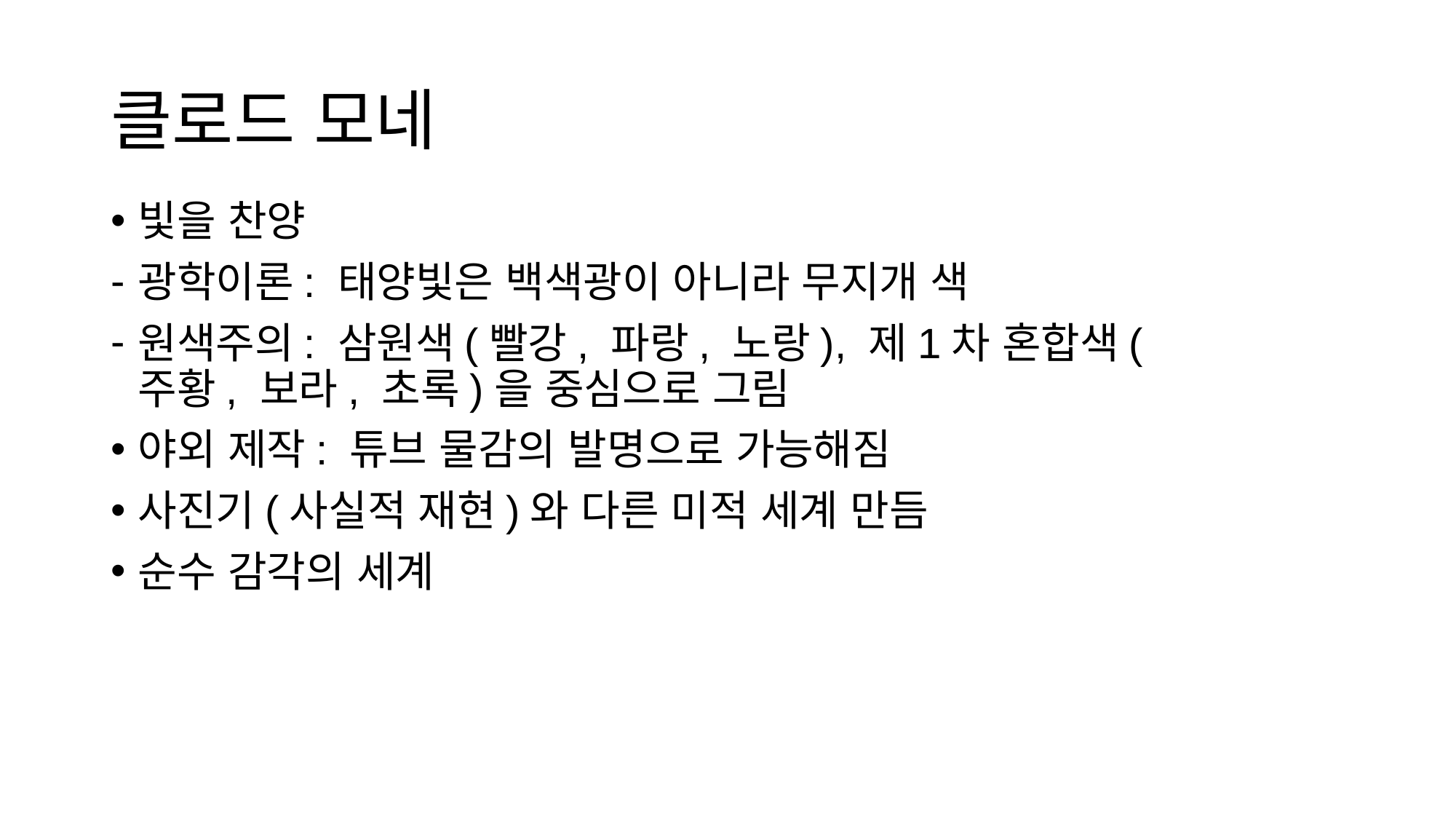

# 클로드 모네
빛을 찬양
광학이론: 태양빛은 백색광이 아니라 무지개 색
원색주의: 삼원색(빨강, 파랑, 노랑), 제1차 혼합색(주황, 보라, 초록)을 중심으로 그림
야외 제작: 튜브 물감의 발명으로 가능해짐
사진기(사실적 재현)와 다른 미적 세계 만듬
순수 감각의 세계